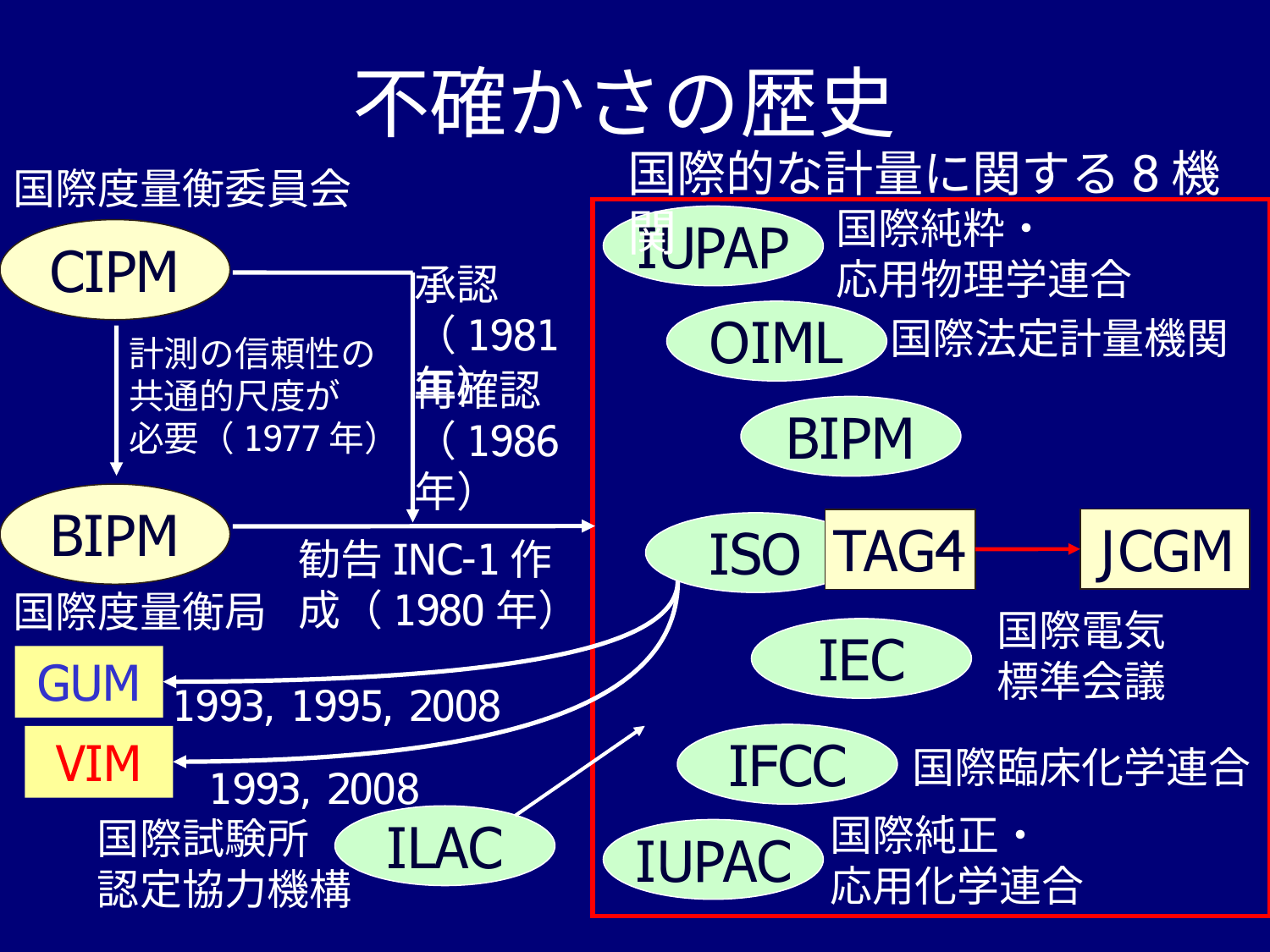

不確かさの歴史
国際的な計量に関する8機関
国際度量衡委員会
国際純粋・
応用物理学連合

IUPAP
CIPM
承認（1981年）

OIML
国際法定計量機関

計測の信頼性の共通的尺度が
必要（1977年）
再確認（1986年）
BIPM
BIPM
JCGM
TAG4
ISO

勧告INC-1作成（1980年）
国際度量衡局
国際電気
標準会議
IEC
GUM
1993, 1995, 2008
IFCC
VIM

国際臨床化学連合
1993, 2008
国際純正・
応用化学連合
国際試験所
認定協力機構
ILAC
IUPAC